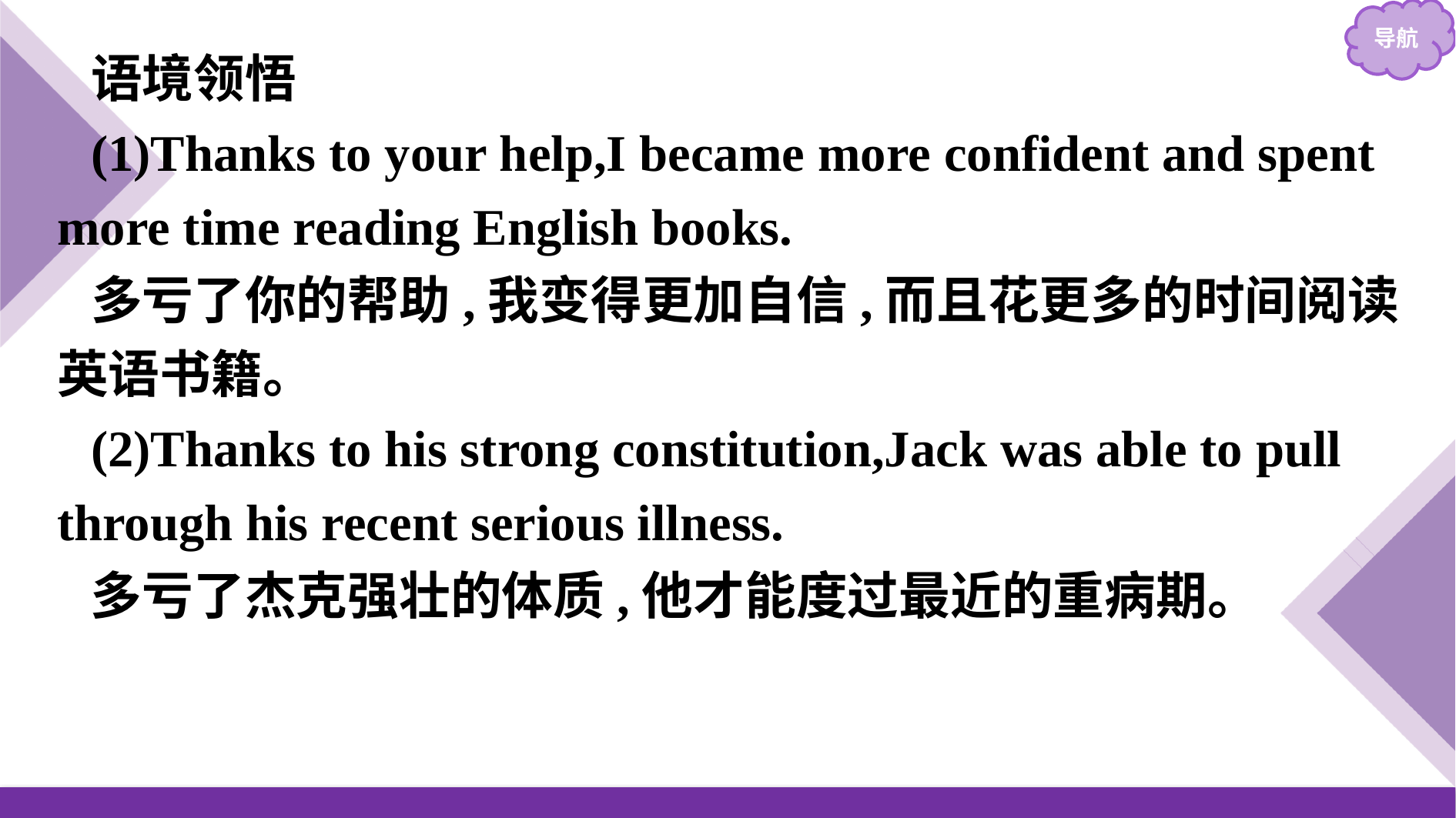

语境领悟
(1)Thanks to your help,I became more confident and spent more time reading English books.
多亏了你的帮助,我变得更加自信,而且花更多的时间阅读英语书籍。
(2)Thanks to his strong constitution,Jack was able to pull through his recent serious illness.
多亏了杰克强壮的体质,他才能度过最近的重病期。